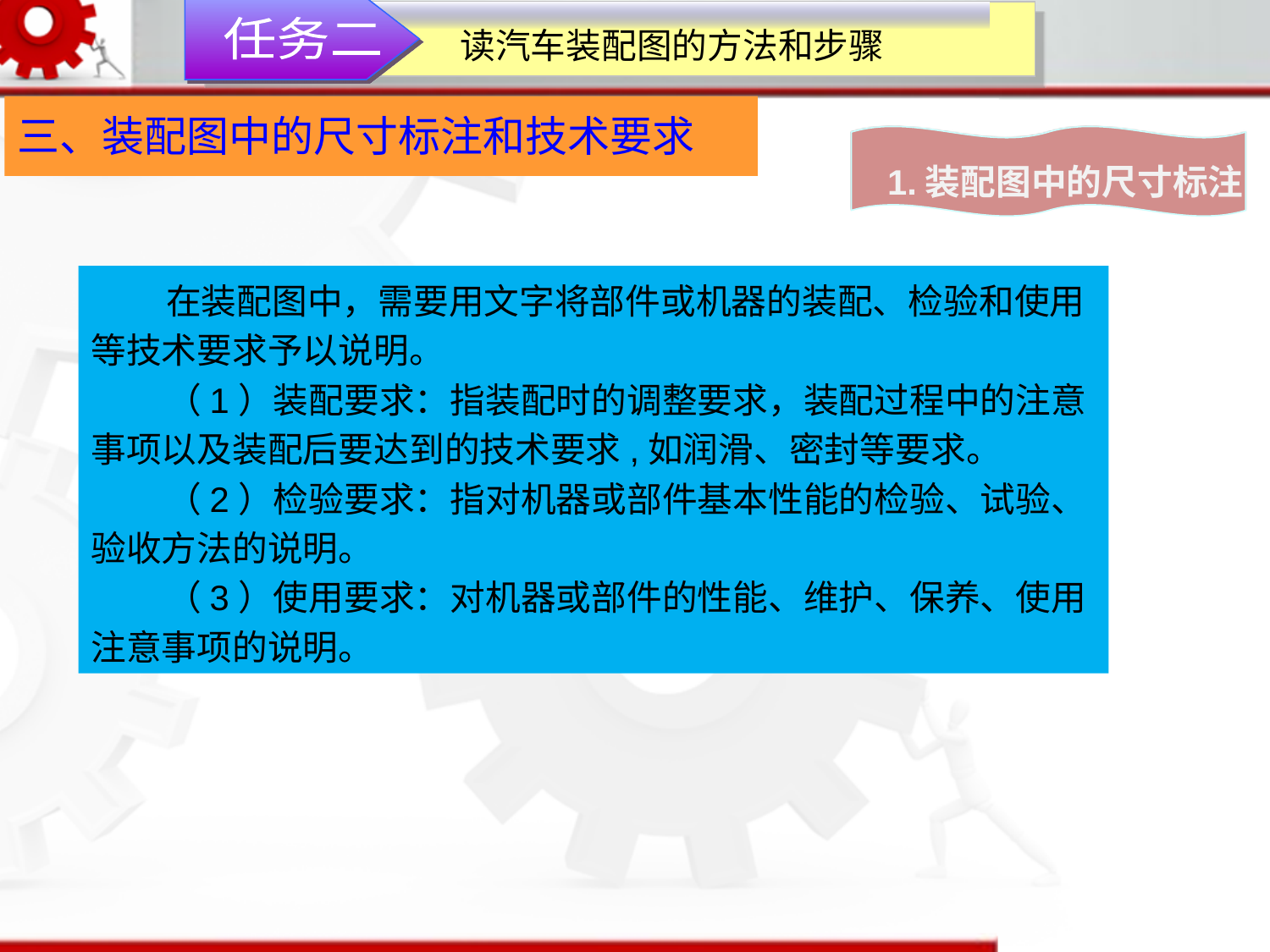

任务二
读汽车装配图的方法和步骤
三、装配图中的尺寸标注和技术要求

1.装配图中的尺寸标注
在装配图中，需要用文字将部件或机器的装配、检验和使用等技术要求予以说明。
（1）装配要求：指装配时的调整要求，装配过程中的注意事项以及装配后要达到的技术要求,如润滑、密封等要求。
（2）检验要求：指对机器或部件基本性能的检验、试验、验收方法的说明。
（3）使用要求：对机器或部件的性能、维护、保养、使用注意事项的说明。